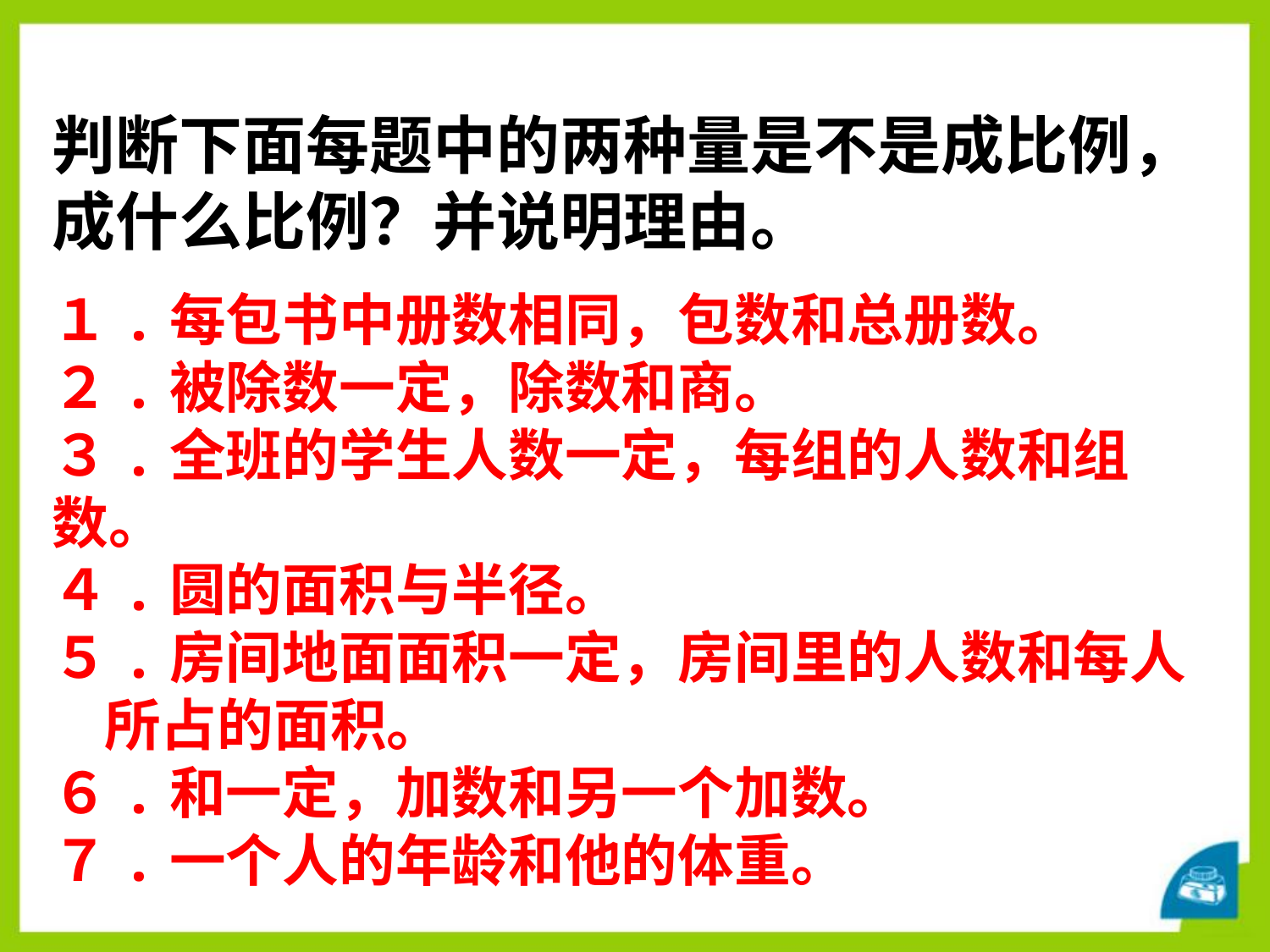

判断下面每题中的两种量是不是成比例，成什么比例？并说明理由。
１.每包书中册数相同，包数和总册数。
２.被除数一定，除数和商。
３.全班的学生人数一定，每组的人数和组数。
４.圆的面积与半径。
５.房间地面面积一定，房间里的人数和每人
   所占的面积。
６.和一定，加数和另一个加数。
７.一个人的年龄和他的体重。